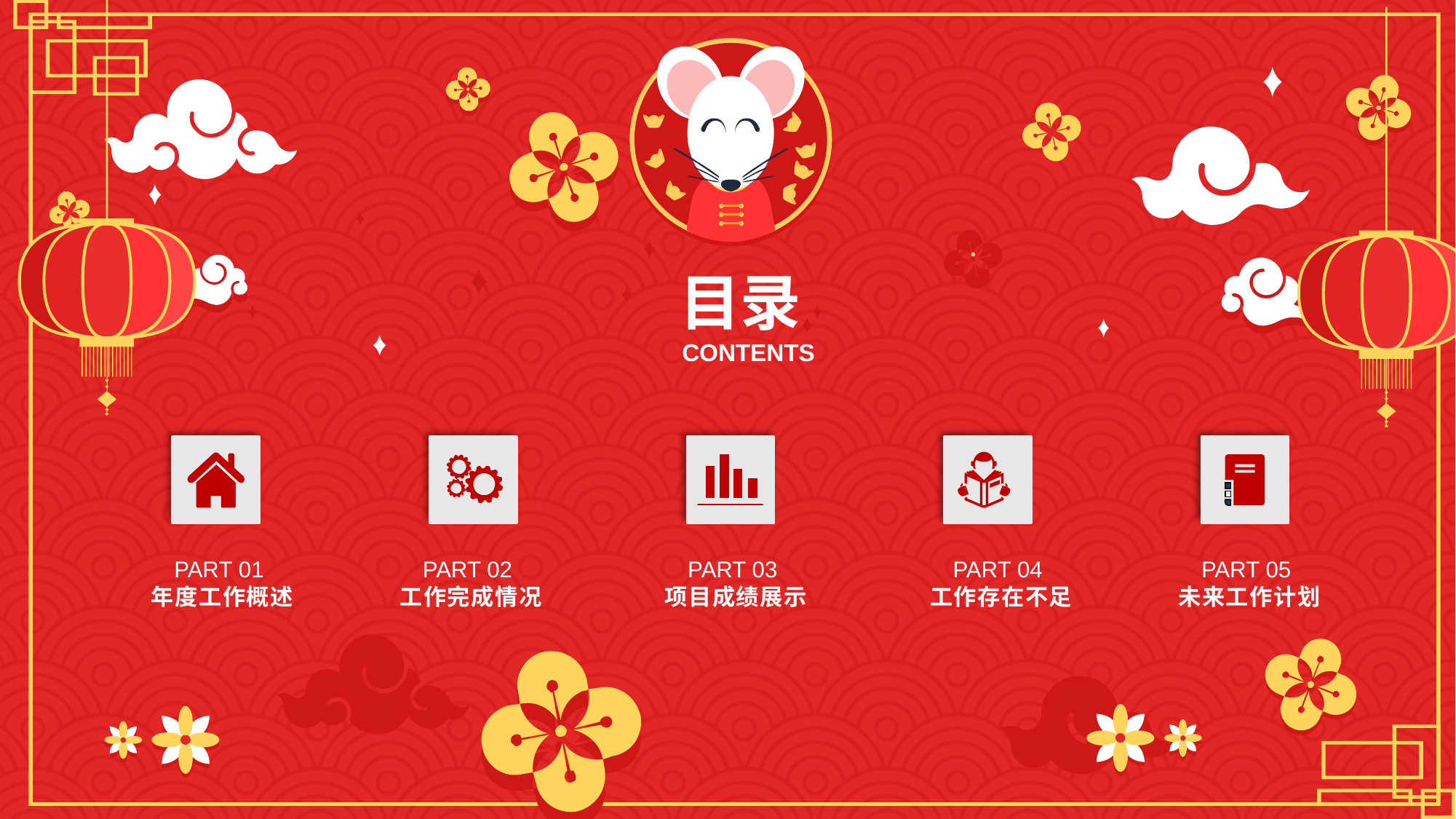

目录

CONTENTS

PART 01
年度工作概述
PART 02
工作完成情况
PART 03
项目成绩展示
PART 04
工作存在不足
PART 05
未来工作计划